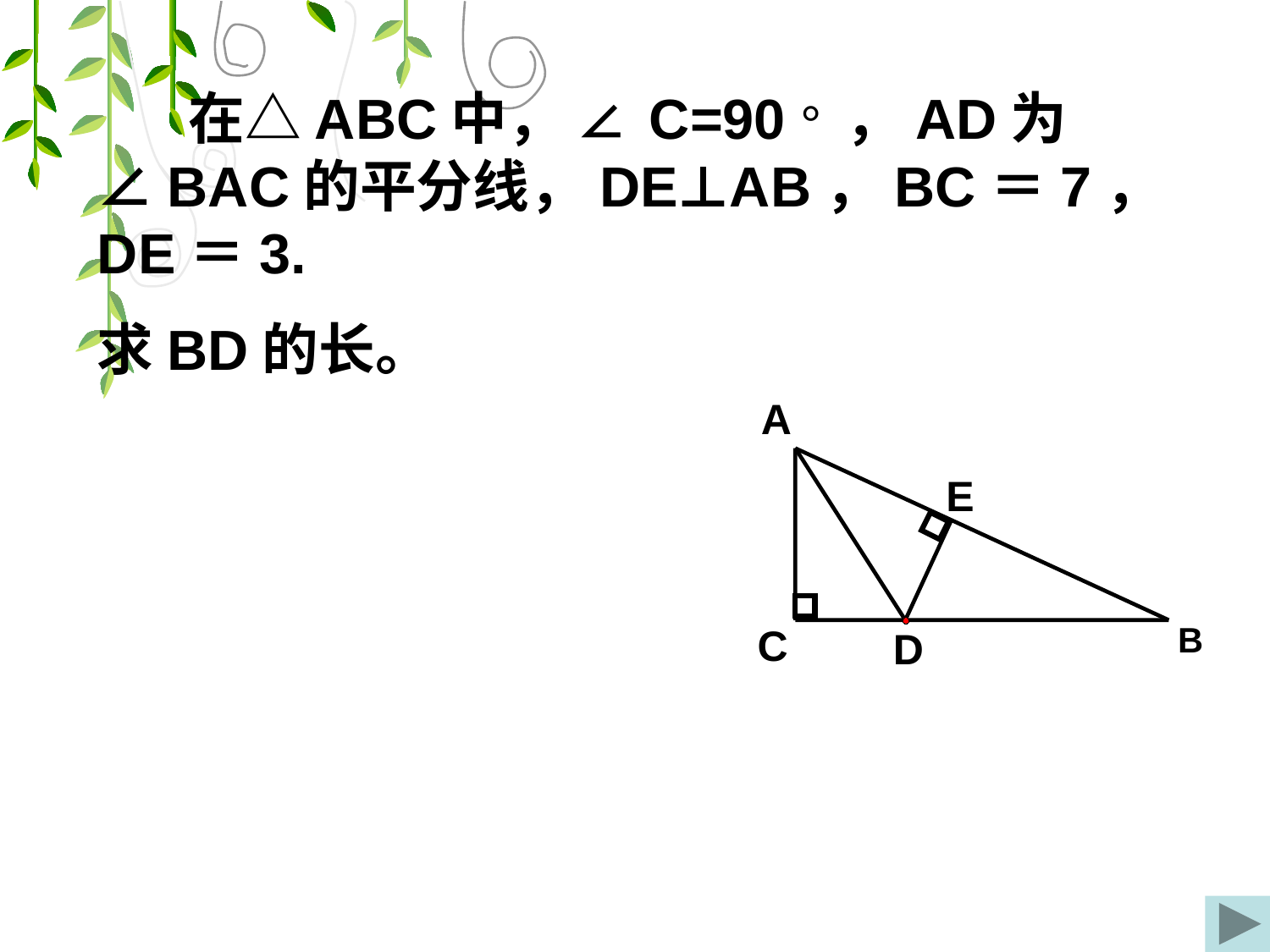

在△ABC中， ∠ C=90 ° ，AD为∠BAC的平分线，DE⊥AB，BC＝7，DE＝3.
求BD的长。
A

E

B
C
D